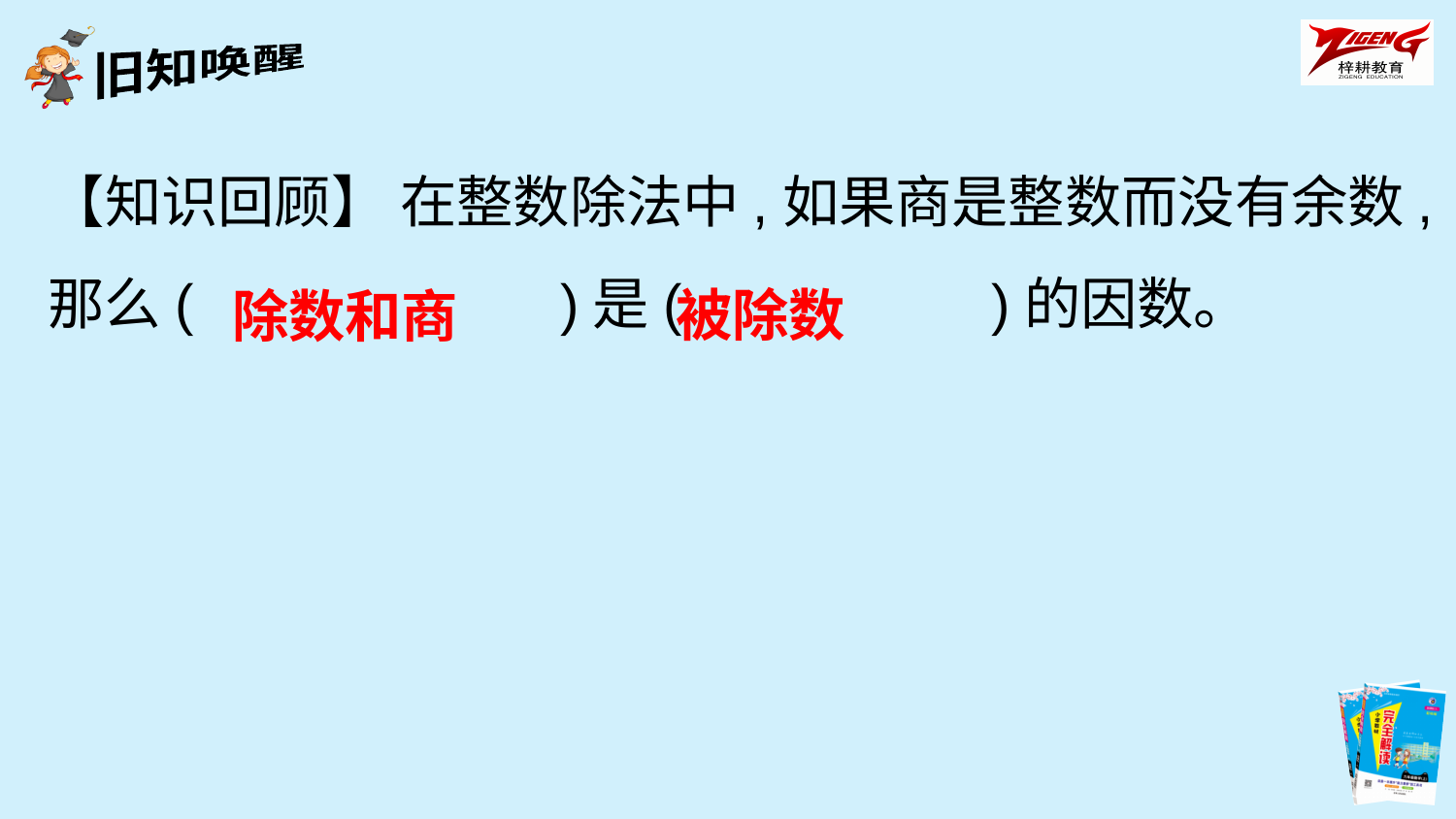

【知识回顾】 在整数除法中,如果商是整数而没有余数,那么(　　　　　　)是(　　　　　)的因数。
被除数
除数和商